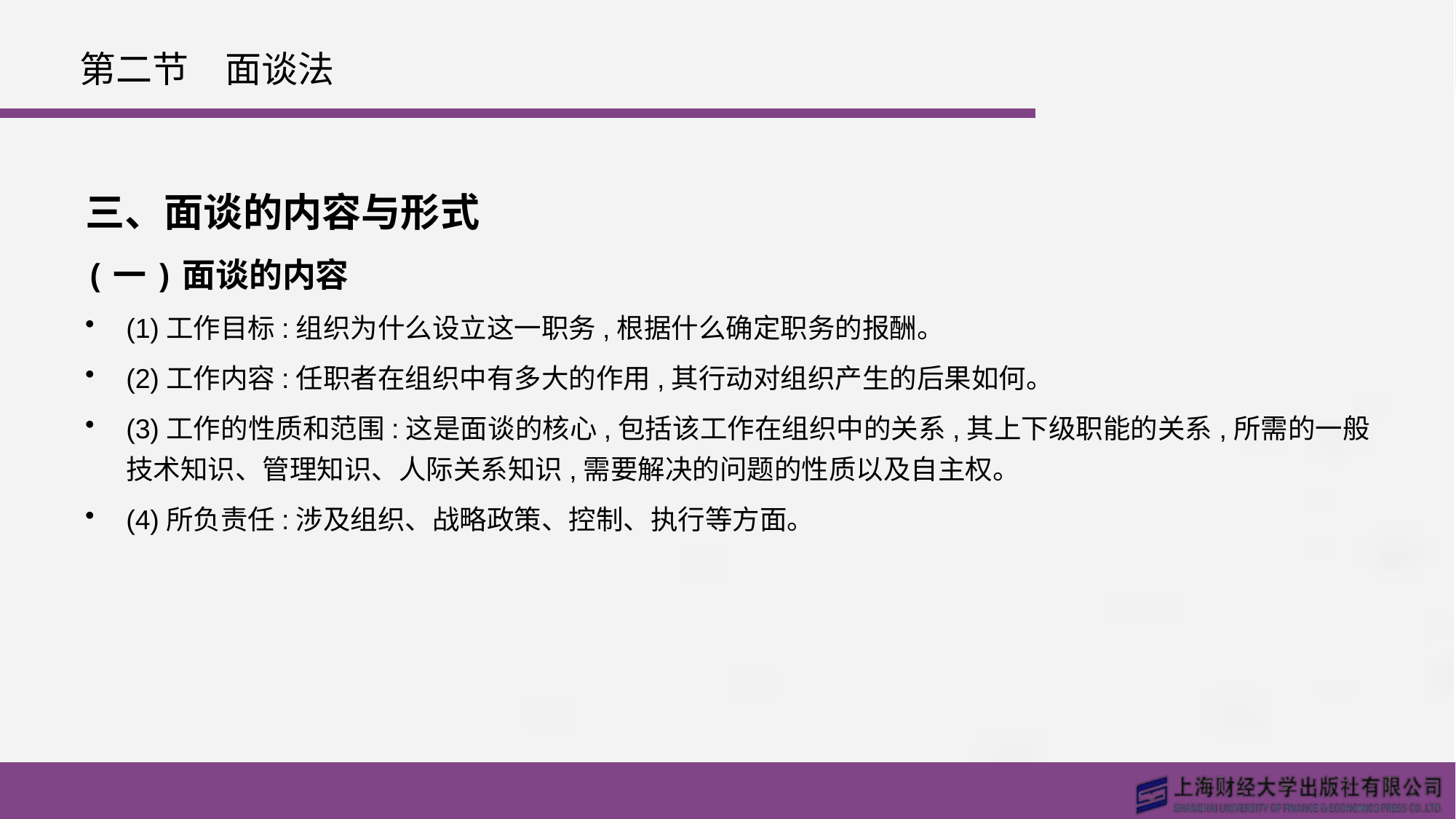

# 第二节　面谈法
三、面谈的内容与形式
(一)面谈的内容
(1)工作目标:组织为什么设立这一职务,根据什么确定职务的报酬。
(2)工作内容:任职者在组织中有多大的作用,其行动对组织产生的后果如何。
(3)工作的性质和范围:这是面谈的核心,包括该工作在组织中的关系,其上下级职能的关系,所需的一般技术知识、管理知识、人际关系知识,需要解决的问题的性质以及自主权。
(4)所负责任:涉及组织、战略政策、控制、执行等方面。